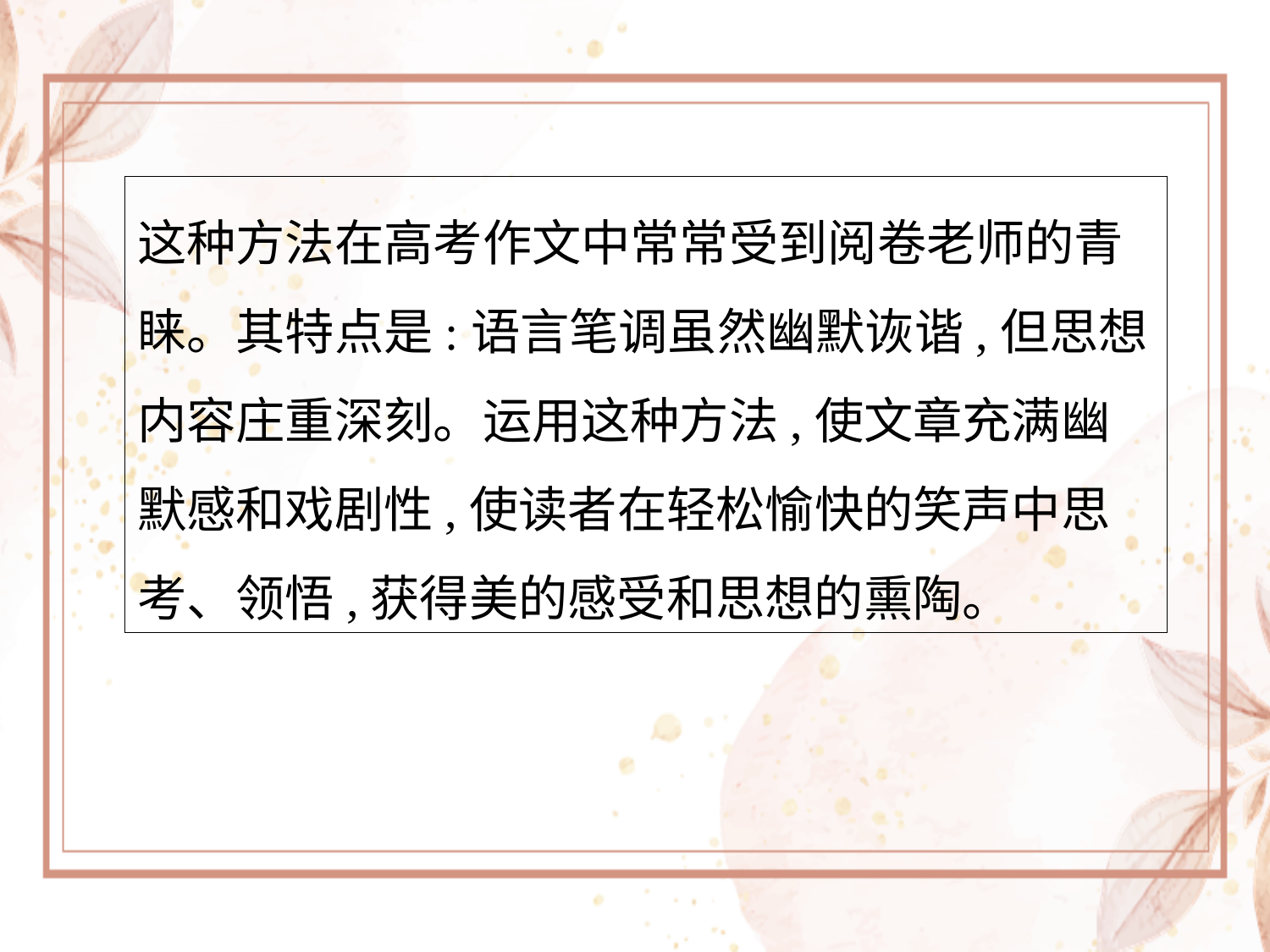

这种方法在高考作文中常常受到阅卷老师的青睐。其特点是:语言笔调虽然幽默诙谐,但思想内容庄重深刻。运用这种方法,使文章充满幽默感和戏剧性,使读者在轻松愉快的笑声中思考、领悟,获得美的感受和思想的熏陶。